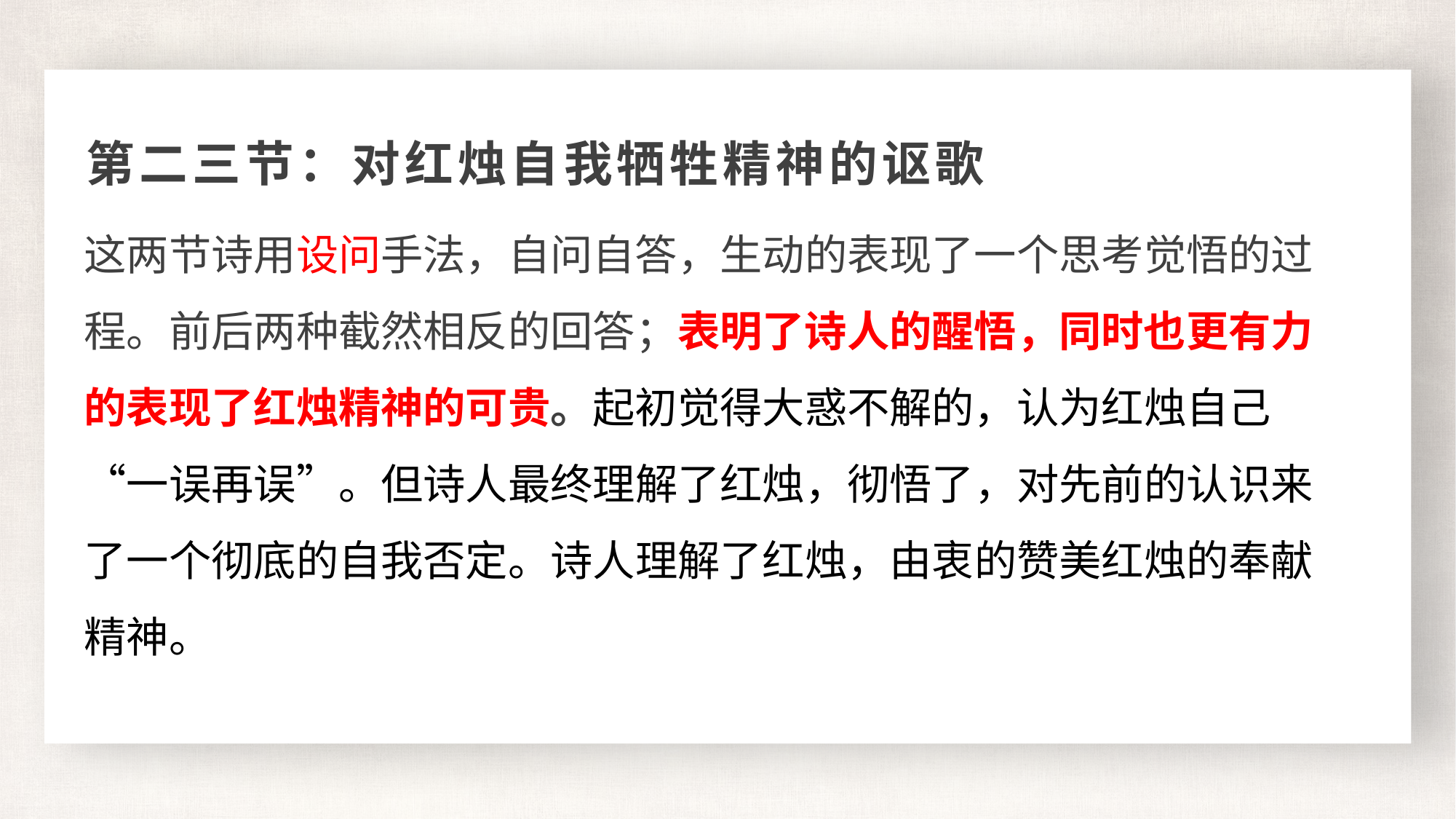

第二三节：对红烛自我牺牲精神的讴歌
这两节诗用设问手法，自问自答，生动的表现了一个思考觉悟的过程。前后两种截然相反的回答；表明了诗人的醒悟，同时也更有力的表现了红烛精神的可贵。起初觉得大惑不解的，认为红烛自己“一误再误”。但诗人最终理解了红烛，彻悟了，对先前的认识来了一个彻底的自我否定。诗人理解了红烛，由衷的赞美红烛的奉献精神。
第二三小节